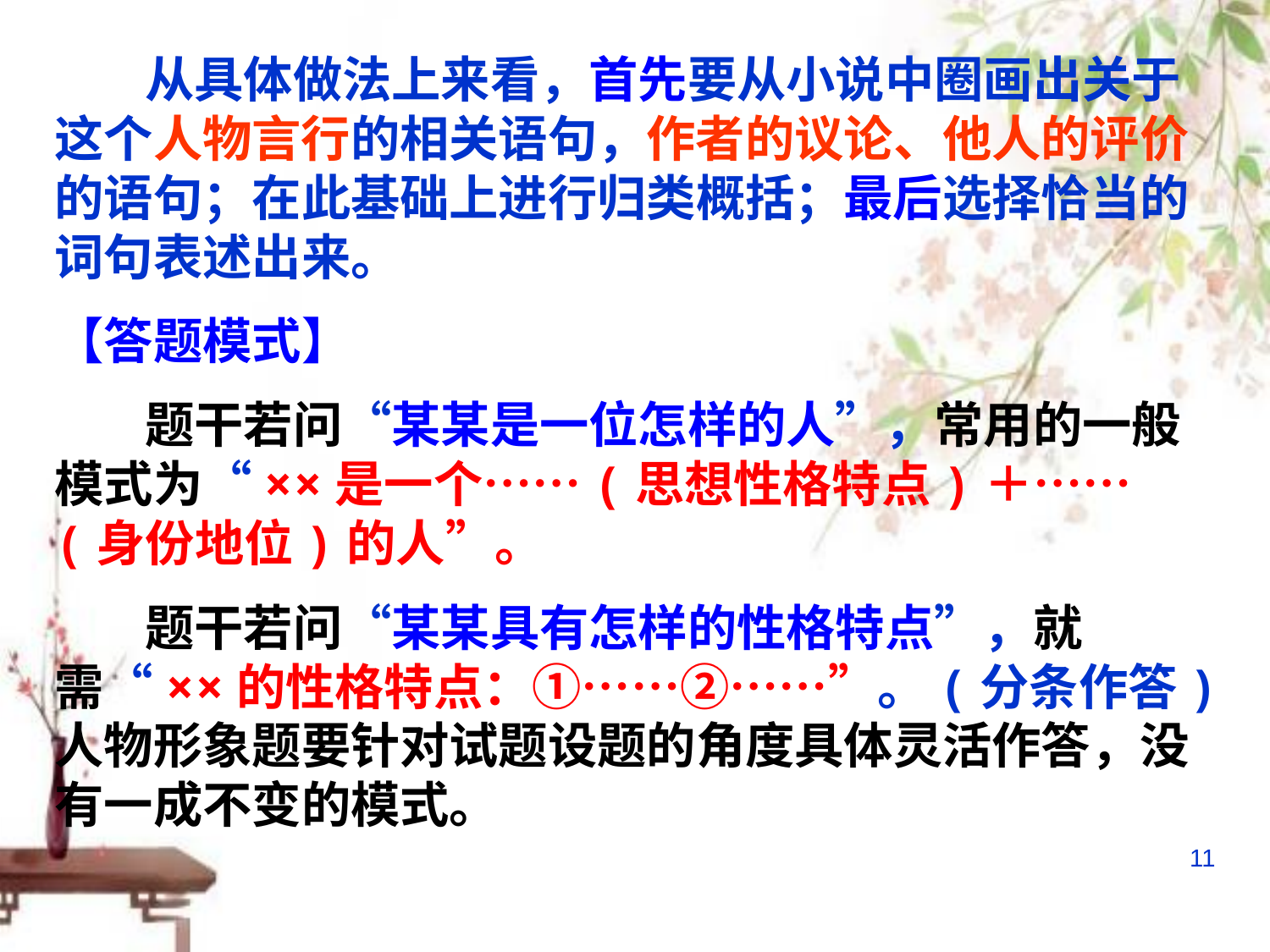

从具体做法上来看，首先要从小说中圈画出关于这个人物言行的相关语句，作者的议论、他人的评价的语句；在此基础上进行归类概括；最后选择恰当的词句表述出来。
【答题模式】
       题干若问“某某是一位怎样的人”，常用的一般模式为“××是一个……(思想性格特点)＋……(身份地位)的人”。
       题干若问“某某具有怎样的性格特点”，就需“××的性格特点：①……②……”。(分条作答)人物形象题要针对试题设题的角度具体灵活作答，没有一成不变的模式。
11